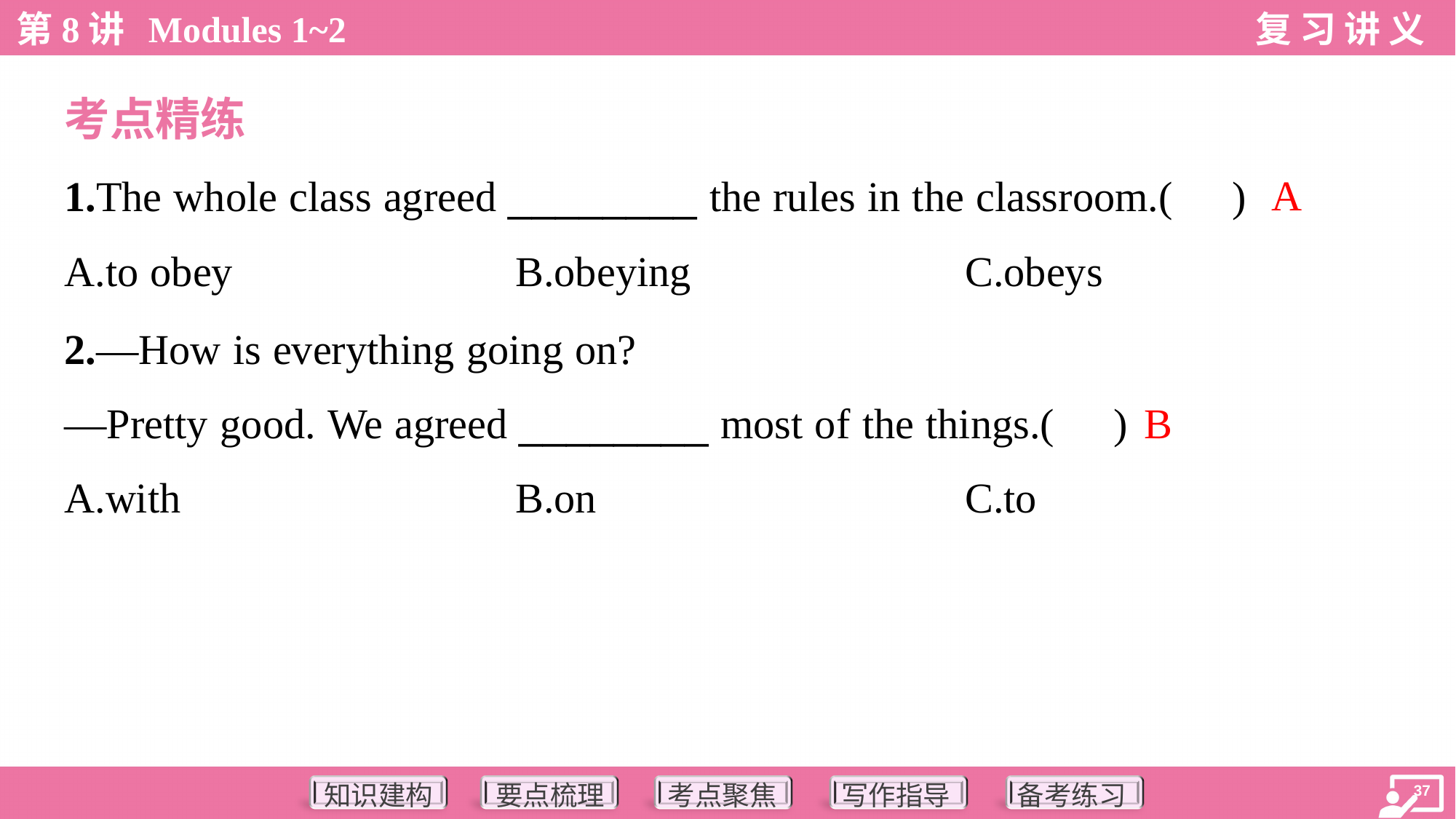

考点精练
A
1.The whole class agreed ________ the rules in the classroom.(     )
A.to obey	B.obeying	C.obeys
2.—How is everything going on?
—Pretty good. We agreed ________ most of the things.(     )
B
A.with	B.on	C.to